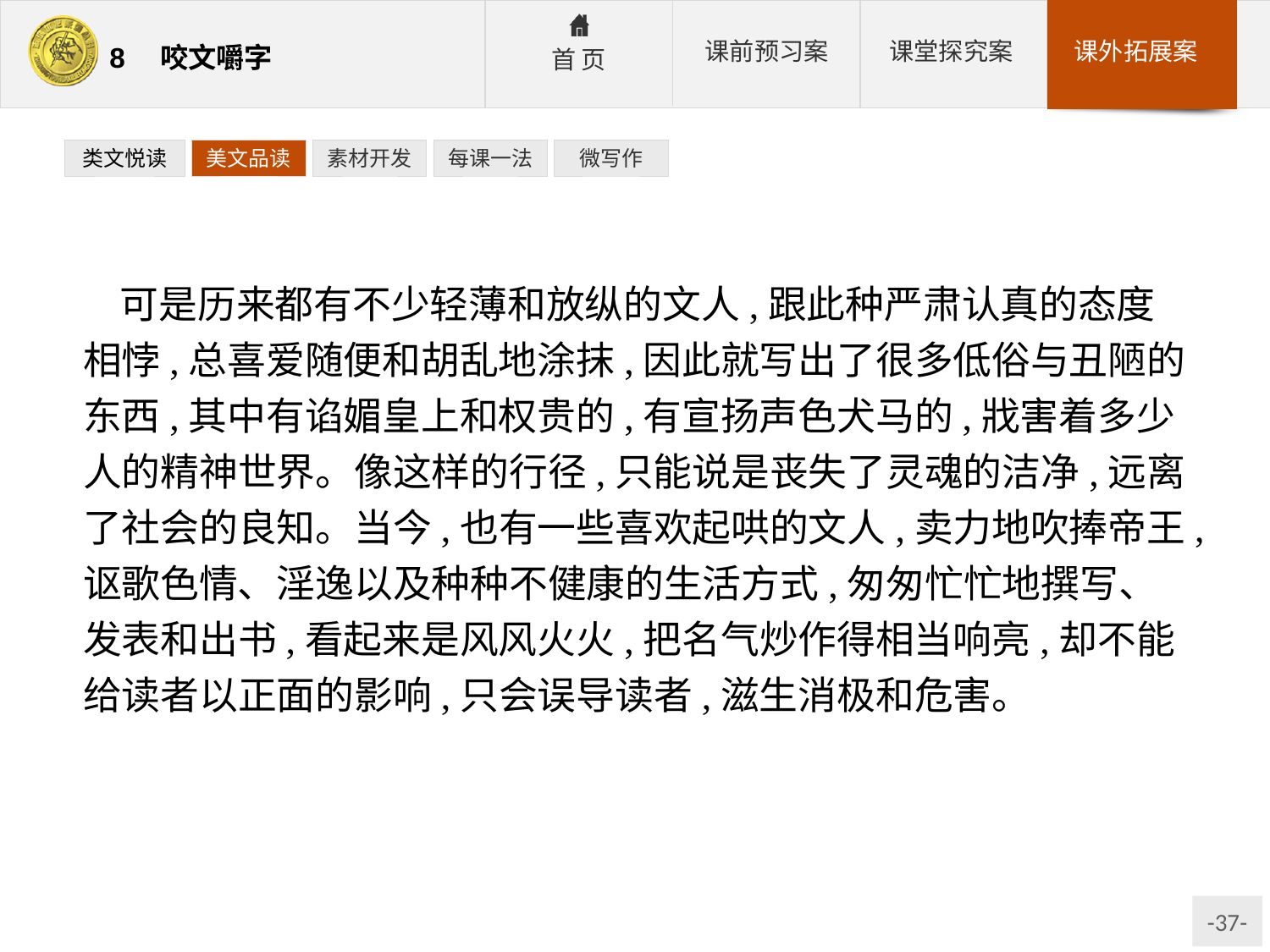

类文悦读
美文品读
素材开发
每课一法
微写作
可是历来都有不少轻薄和放纵的文人,跟此种严肃认真的态度相悖,总喜爱随便和胡乱地涂抹,因此就写出了很多低俗与丑陋的东西,其中有谄媚皇上和权贵的,有宣扬声色犬马的,戕害着多少人的精神世界。像这样的行径,只能说是丧失了灵魂的洁净,远离了社会的良知。当今,也有一些喜欢起哄的文人,卖力地吹捧帝王,讴歌色情、淫逸以及种种不健康的生活方式,匆匆忙忙地撰写、发表和出书,看起来是风风火火,把名气炒作得相当响亮,却不能给读者以正面的影响,只会误导读者,滋生消极和危害。